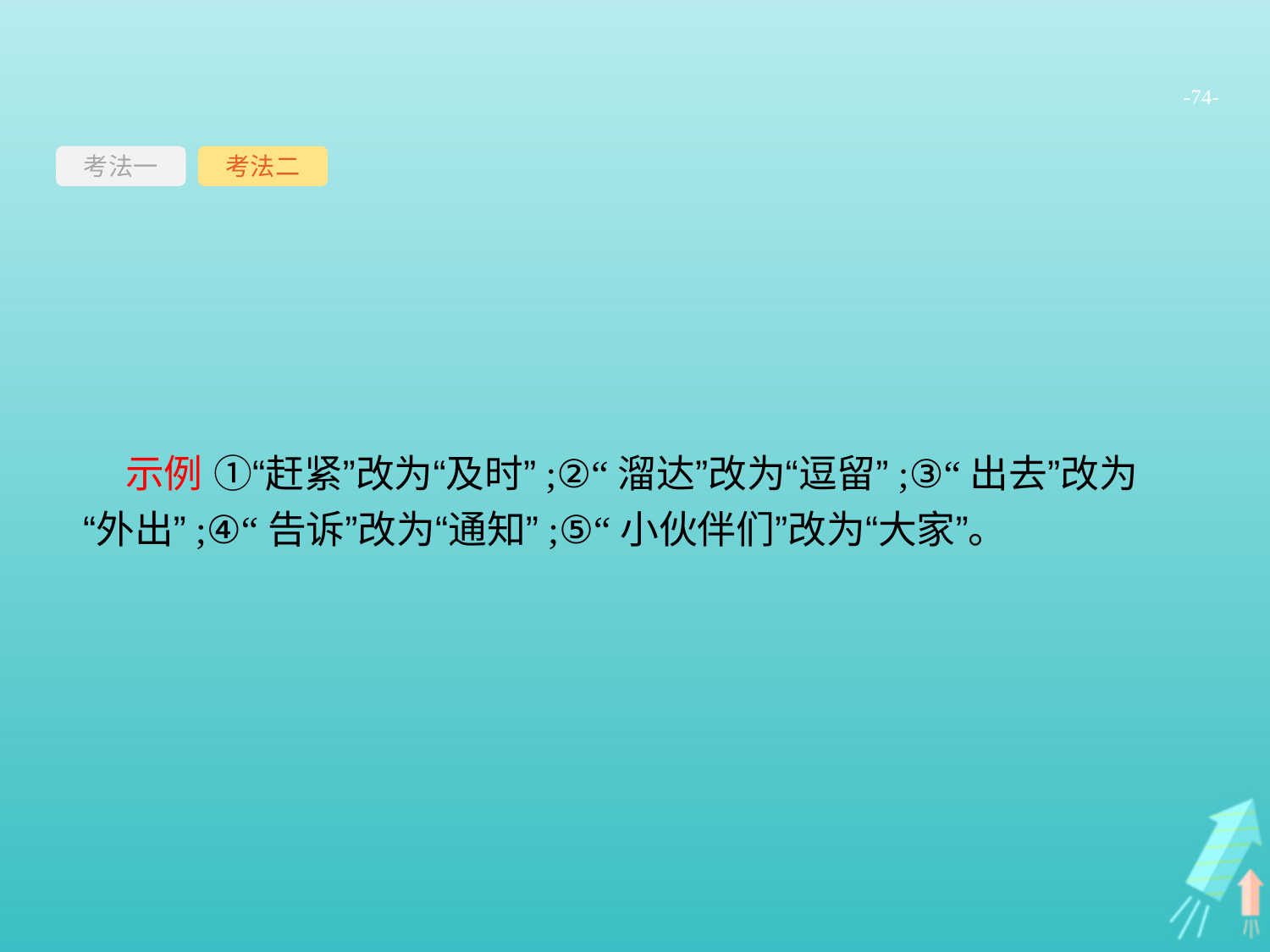

-74-
考法一
考法二
示例 ①“赶紧”改为“及时”;②“溜达”改为“逗留”;③“出去”改为“外出”;④“告诉”改为“通知”;⑤“小伙伴们”改为“大家”。